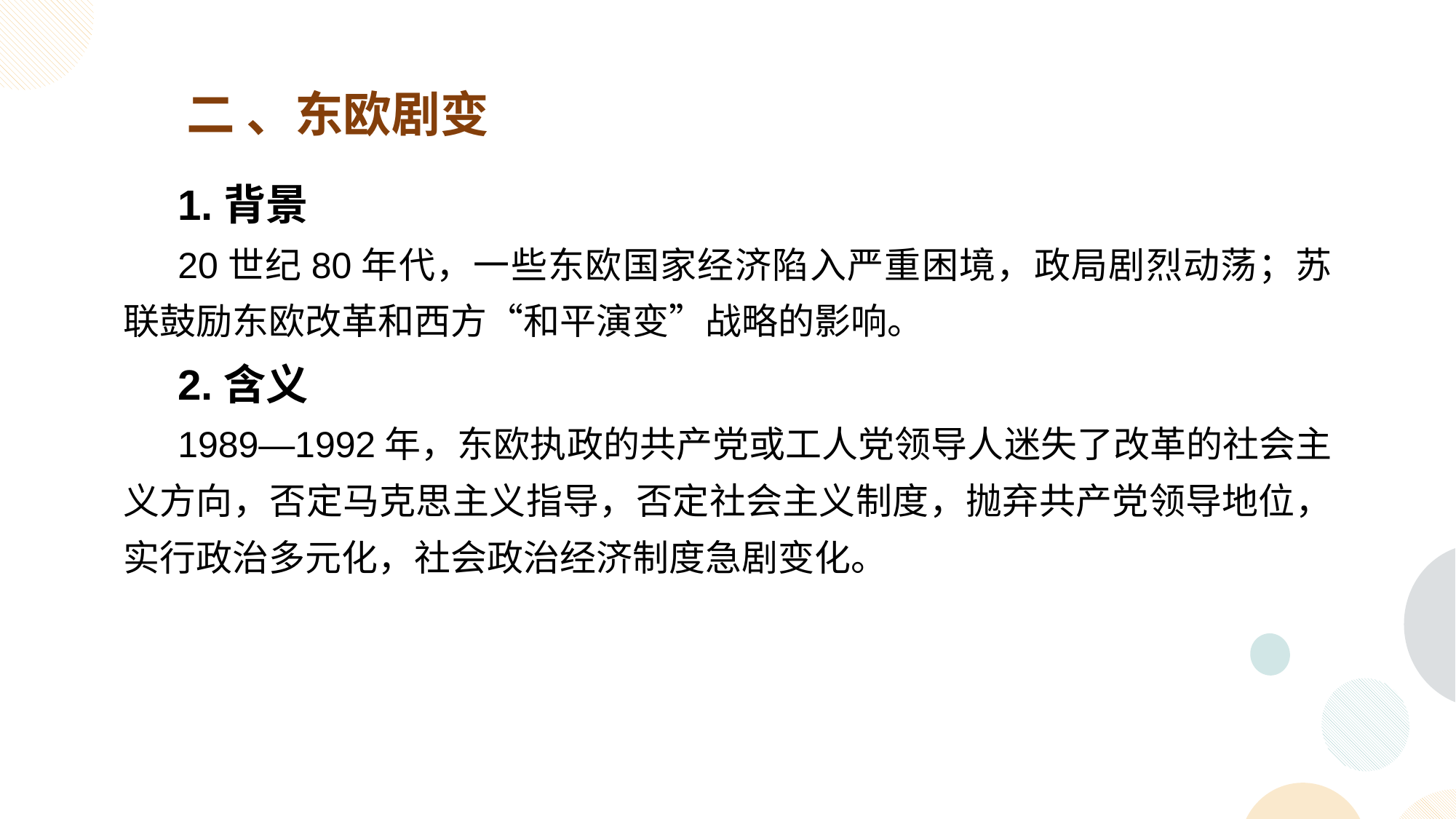

二 、东欧剧变
1.背景
20世纪80年代，一些东欧国家经济陷入严重困境，政局剧烈动荡；苏联鼓励东欧改革和西方“和平演变”战略的影响。
2.含义
1989—1992年，东欧执政的共产党或工人党领导人迷失了改革的社会主义方向，否定马克思主义指导，否定社会主义制度，抛弃共产党领导地位，实行政治多元化，社会政治经济制度急剧变化。